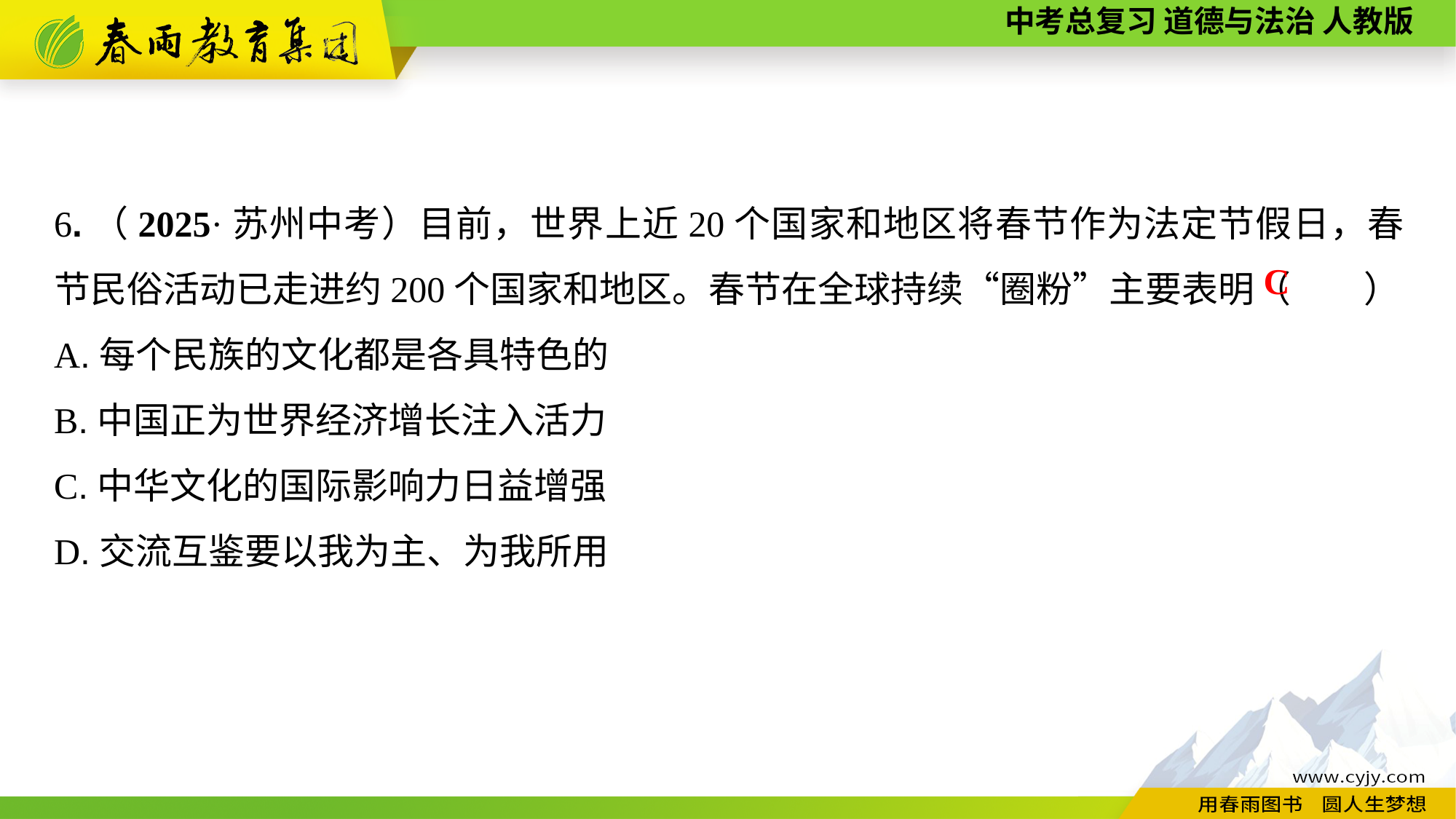

6.（2025·苏州中考）目前，世界上近20个国家和地区将春节作为法定节假日，春节民俗活动已走进约200个国家和地区。春节在全球持续“圈粉”主要表明（　　）
A.每个民族的文化都是各具特色的
B.中国正为世界经济增长注入活力
C.中华文化的国际影响力日益增强
D.交流互鉴要以我为主、为我所用
C